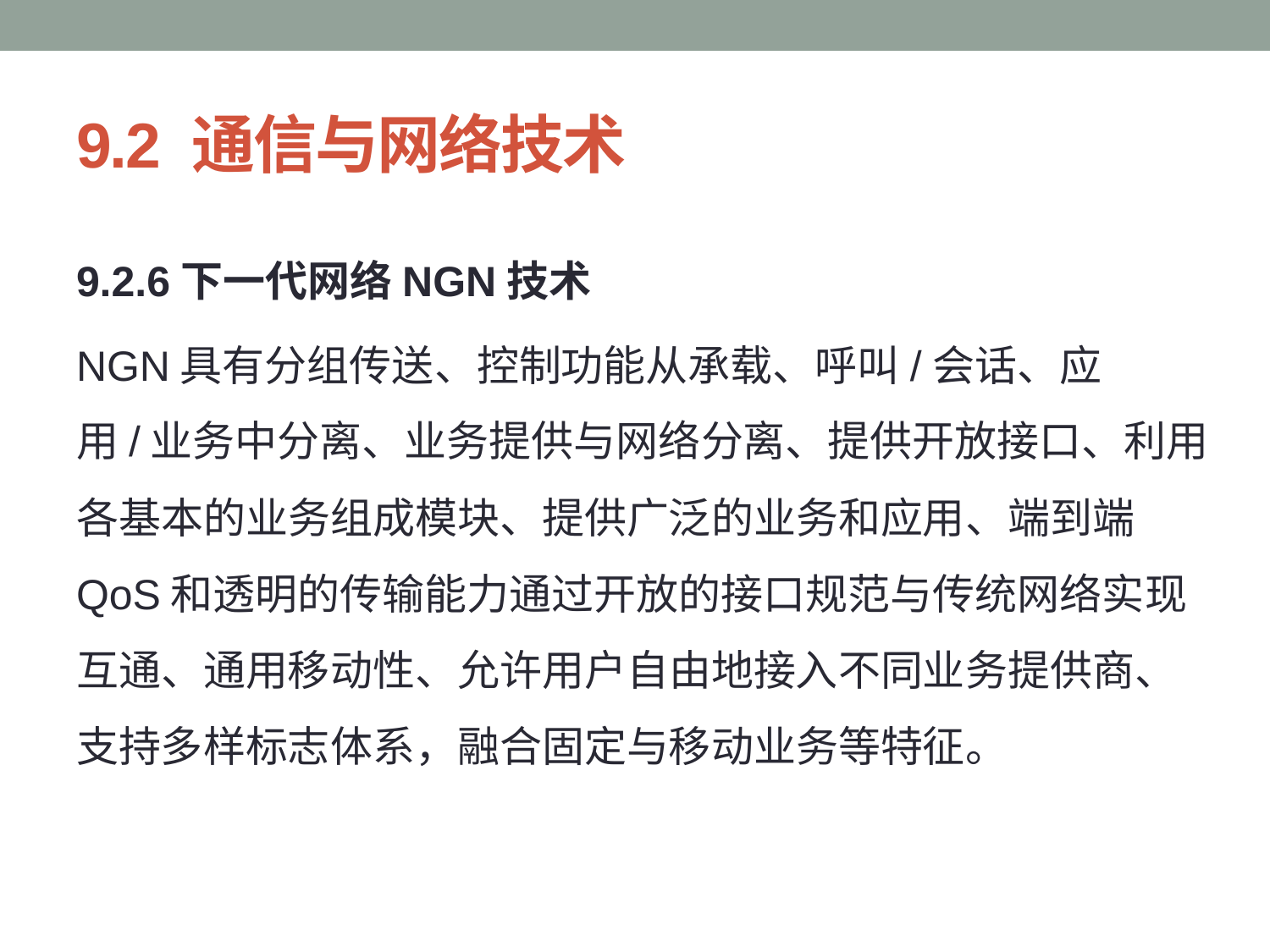

# 9.2 通信与网络技术
9.2.6下一代网络NGN技术
NGN具有分组传送、控制功能从承载、呼叫/会话、应用/业务中分离、业务提供与网络分离、提供开放接口、利用各基本的业务组成模块、提供广泛的业务和应用、端到端QoS和透明的传输能力通过开放的接口规范与传统网络实现互通、通用移动性、允许用户自由地接入不同业务提供商、支持多样标志体系，融合固定与移动业务等特征。